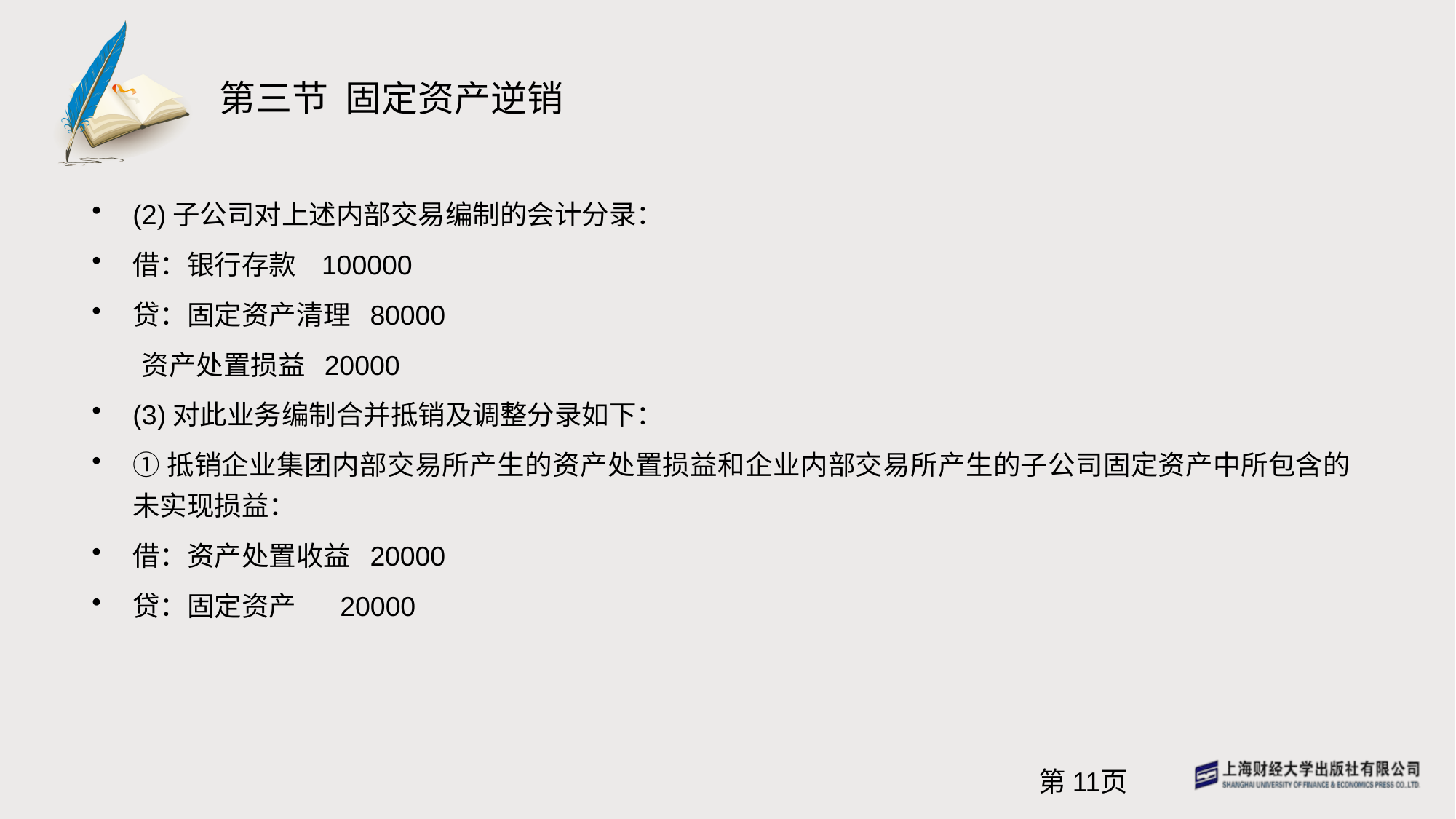

# 第三节  固定资产逆销
(2)子公司对上述内部交易编制的会计分录：
借：银行存款   100000
贷：固定资产清理  80000
       资产处置损益  20000
(3)对此业务编制合并抵销及调整分录如下：
①抵销企业集团内部交易所产生的资产处置损益和企业内部交易所产生的子公司固定资产中所包含的未实现损益：
借：资产处置收益  20000
贷：固定资产      20000

11